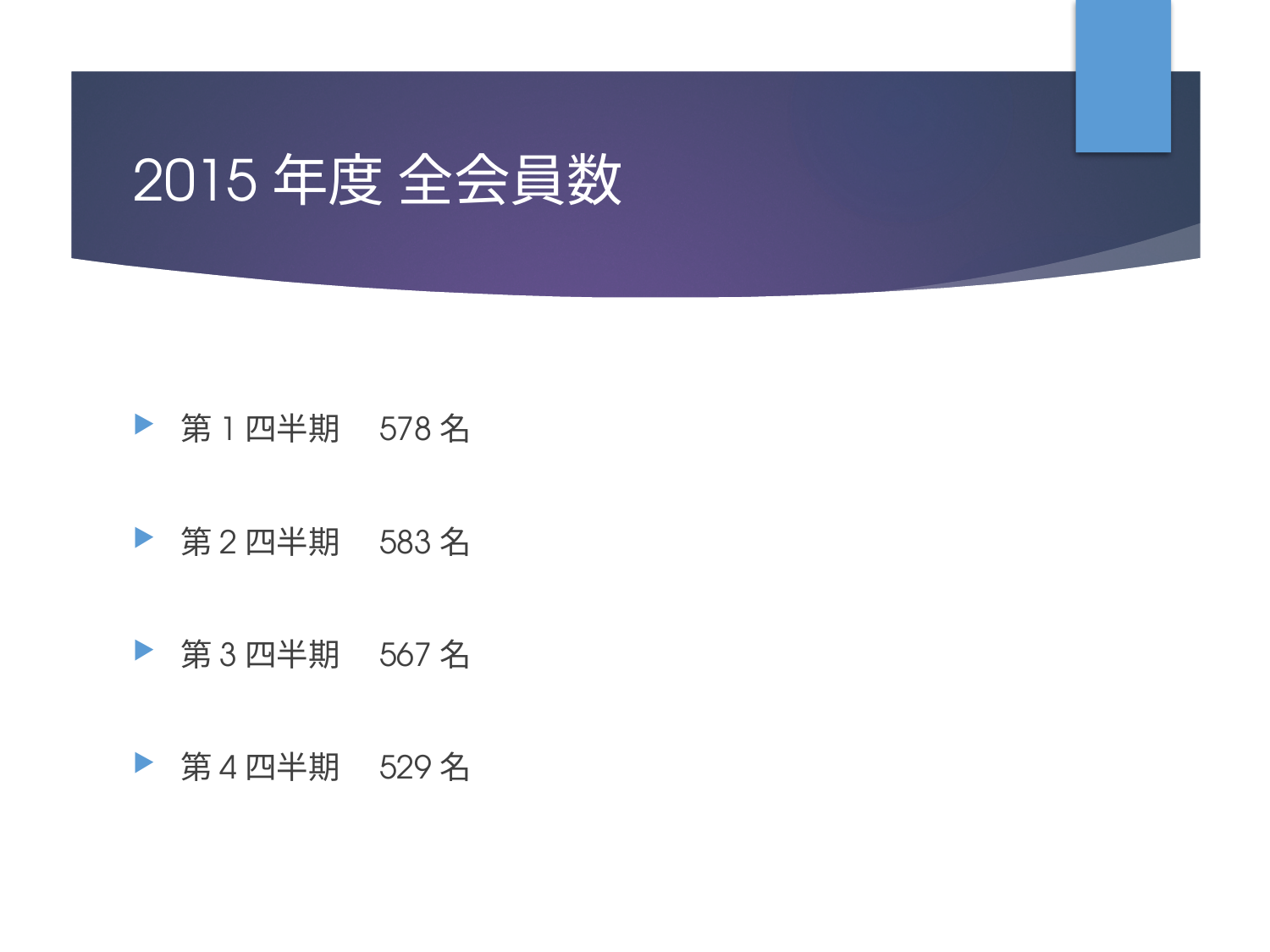

# 2015年度 全会員数
第1四半期　578名
第2四半期　583名
第3四半期　567名
第4四半期　529名